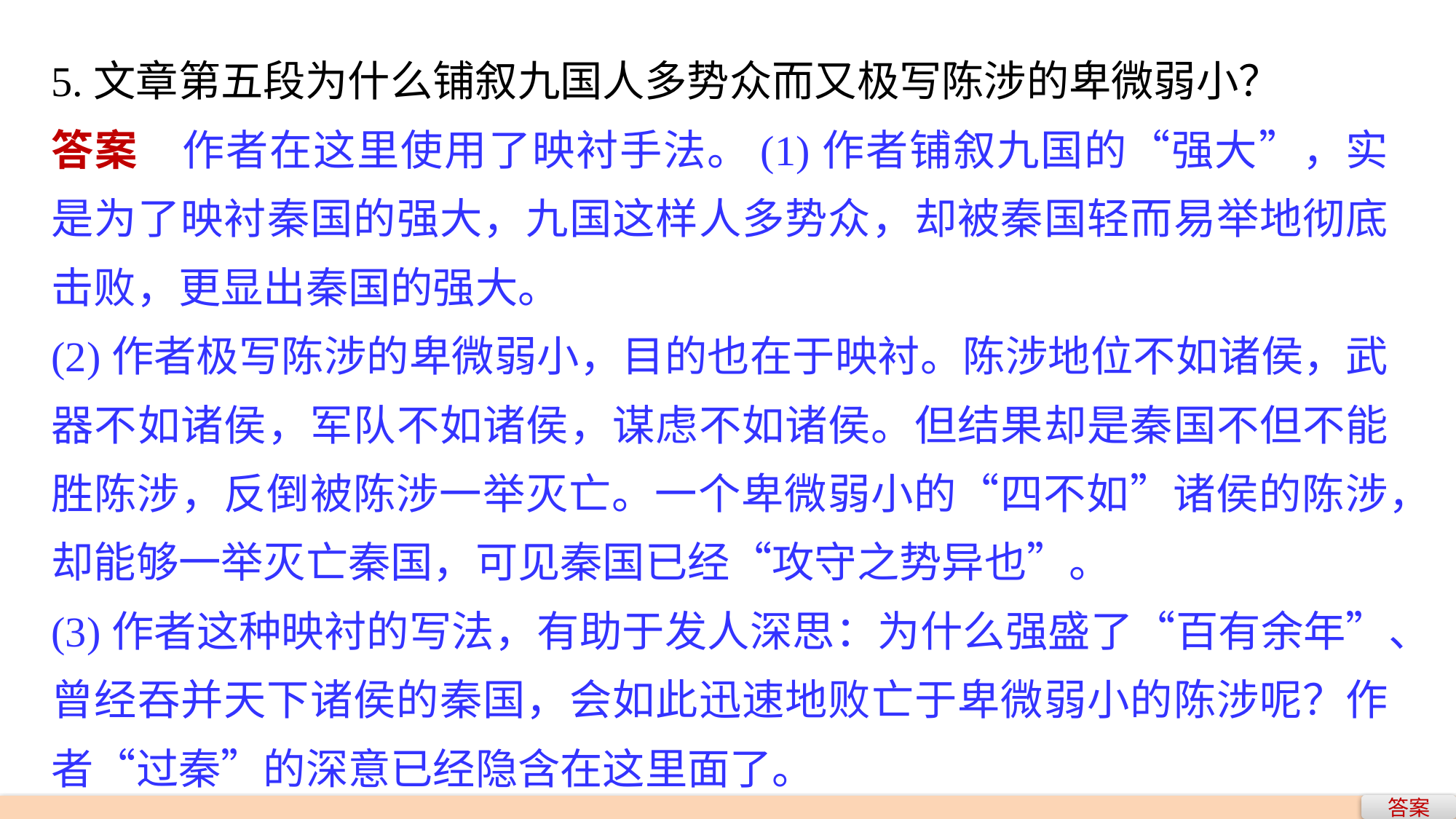

5.文章第五段为什么铺叙九国人多势众而又极写陈涉的卑微弱小？
答案　作者在这里使用了映衬手法。(1)作者铺叙九国的“强大”，实是为了映衬秦国的强大，九国这样人多势众，却被秦国轻而易举地彻底击败，更显出秦国的强大。
(2)作者极写陈涉的卑微弱小，目的也在于映衬。陈涉地位不如诸侯，武器不如诸侯，军队不如诸侯，谋虑不如诸侯。但结果却是秦国不但不能胜陈涉，反倒被陈涉一举灭亡。一个卑微弱小的“四不如”诸侯的陈涉，却能够一举灭亡秦国，可见秦国已经“攻守之势异也”。
(3)作者这种映衬的写法，有助于发人深思：为什么强盛了“百有余年”、曾经吞并天下诸侯的秦国，会如此迅速地败亡于卑微弱小的陈涉呢？作者“过秦”的深意已经隐含在这里面了。
答案